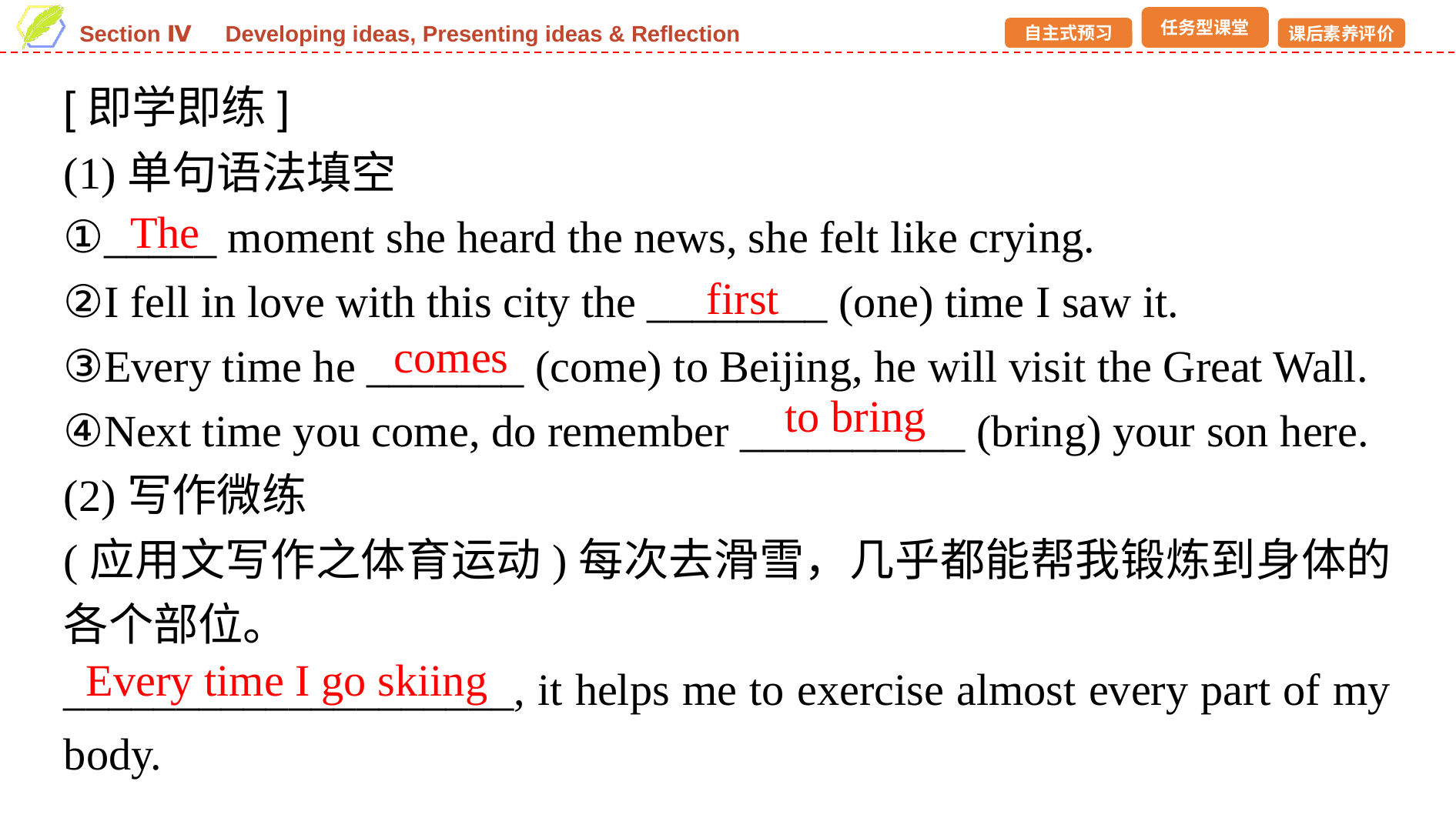

[即学即练]
(1)单句语法填空
①_____ moment she heard the news, she felt like crying.
②I fell in love with this city the ________ (one) time I saw it.
③Every time he _______ (come) to Beijing, he will visit the Great Wall.
④Next time you come, do remember __________ (bring) your son here.
(2)写作微练
(应用文写作之体育运动)每次去滑雪，几乎都能帮我锻炼到身体的各个部位。
____________________, it helps me to exercise almost every part of my body.
The
first
comes
to bring
Every time I go skiing